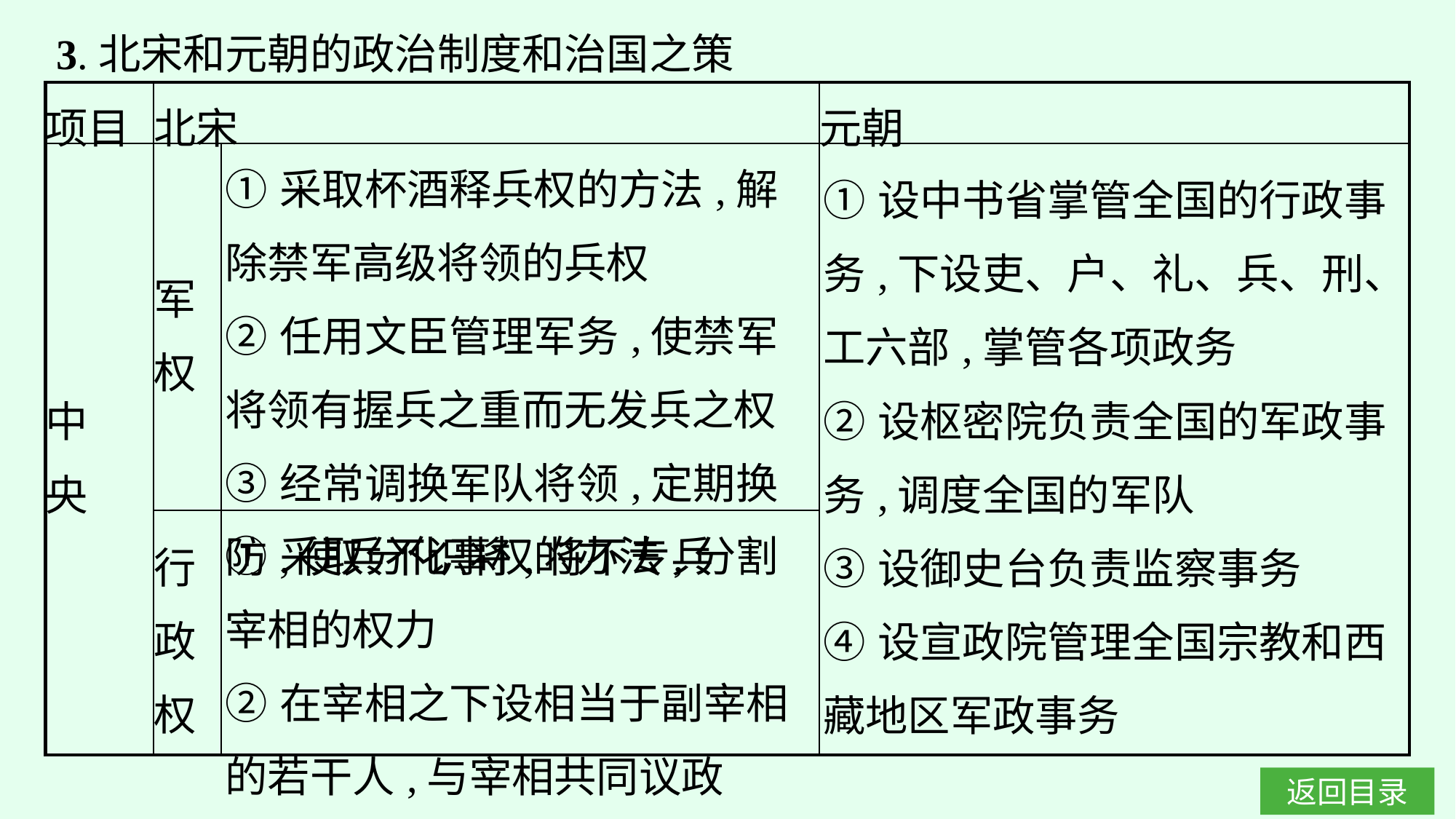

3.北宋和元朝的政治制度和治国之策
| 项目 | 北宋 |  | 元朝 |
| --- | --- | --- | --- |
| 中 央 | 军 权 | ①采取杯酒释兵权的方法,解除禁军高级将领的兵权 ②任用文臣管理军务,使禁军将领有握兵之重而无发兵之权 ③经常调换军队将领,定期换防,使兵不识将,将不专兵 | ①设中书省掌管全国的行政事务,下设吏、户、礼、兵、刑、工六部,掌管各项政务 ②设枢密院负责全国的军政事务,调度全国的军队 ③设御史台负责监察事务 ④设宣政院管理全国宗教和西藏地区军政事务 |
|  | 行 政 权 | ①采取分化事权的办法,分割宰相的权力 ②在宰相之下设相当于副宰相的若干人,与宰相共同议政 |  |